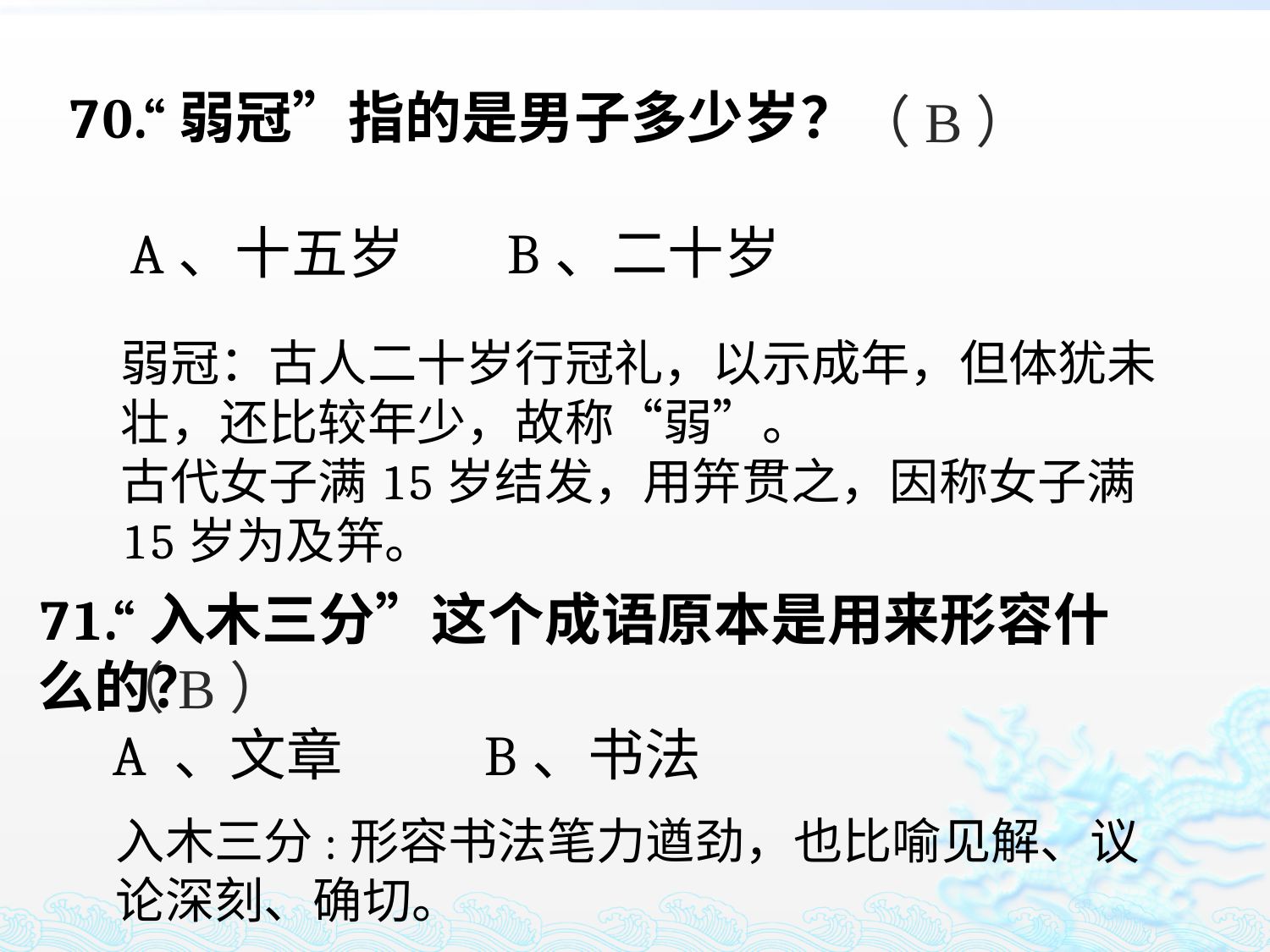

70.“弱冠”指的是男子多少岁？

     A、十五岁       B、二十岁
（B）
弱冠：古人二十岁行冠礼，以示成年，但体犹未壮，还比较年少，故称“弱”。
古代女子满15岁结发，用笄贯之，因称女子满15岁为及笄。
71.“入木三分”这个成语原本是用来形容什么的？
      A 、文章          B、书法
（B）
入木三分:形容书法笔力遒劲，也比喻见解、议论深刻、确切。